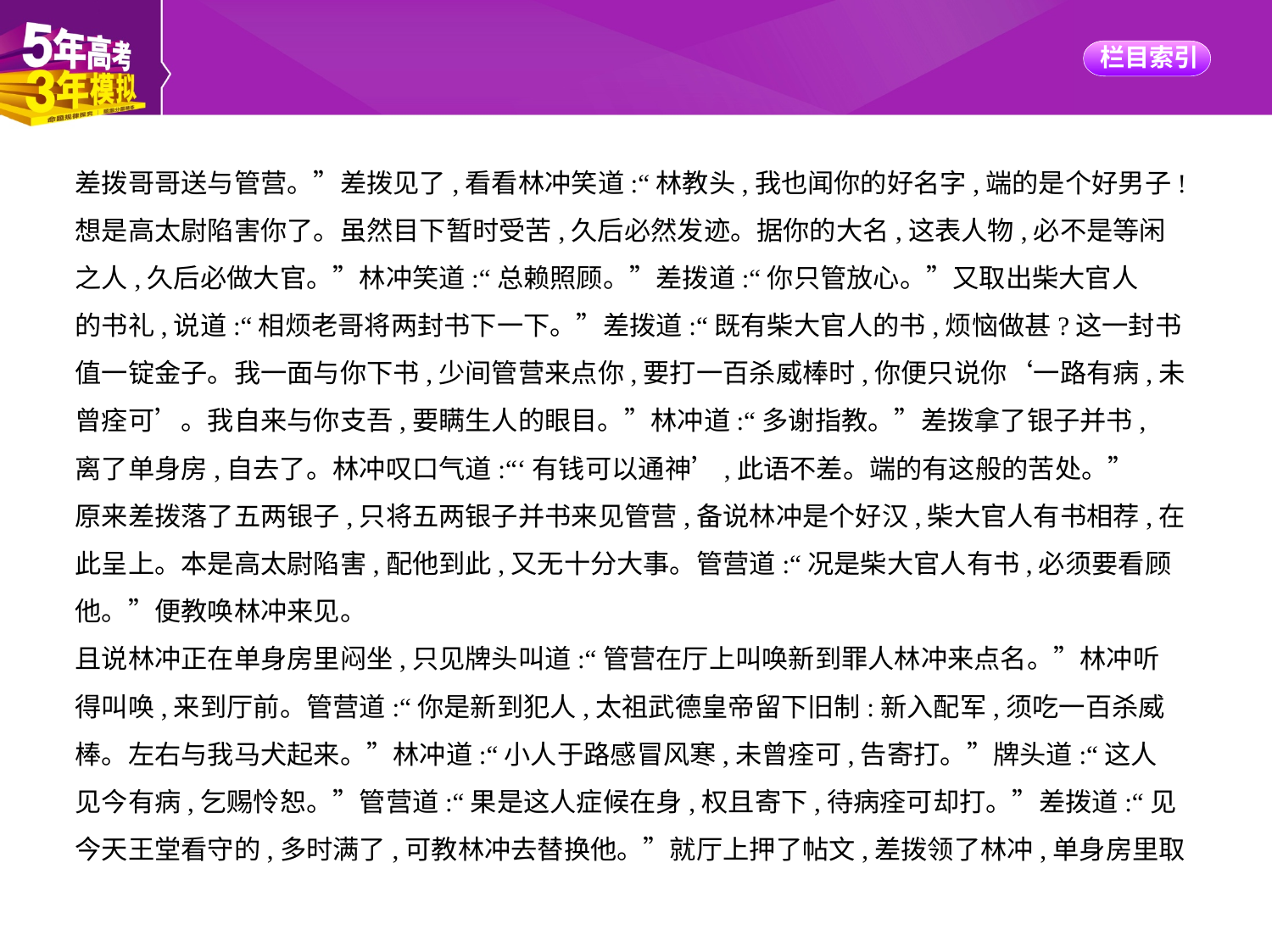

差拨哥哥送与管营。”差拨见了,看看林冲笑道:“林教头,我也闻你的好名字,端的是个好男子!
想是高太尉陷害你了。虽然目下暂时受苦,久后必然发迹。据你的大名,这表人物,必不是等闲
之人,久后必做大官。”林冲笑道:“总赖照顾。”差拨道:“你只管放心。”又取出柴大官人
的书礼,说道:“相烦老哥将两封书下一下。”差拨道:“既有柴大官人的书,烦恼做甚?这一封书
值一锭金子。我一面与你下书,少间管营来点你,要打一百杀威棒时,你便只说你‘一路有病,未
曾痊可’。我自来与你支吾,要瞒生人的眼目。”林冲道:“多谢指教。”差拨拿了银子并书,
离了单身房,自去了。林冲叹口气道:“‘有钱可以通神’,此语不差。端的有这般的苦处。”
原来差拨落了五两银子,只将五两银子并书来见管营,备说林冲是个好汉,柴大官人有书相荐,在
此呈上。本是高太尉陷害,配他到此,又无十分大事。管营道:“况是柴大官人有书,必须要看顾
他。”便教唤林冲来见。
且说林冲正在单身房里闷坐,只见牌头叫道:“管营在厅上叫唤新到罪人林冲来点名。”林冲听
得叫唤,来到厅前。管营道:“你是新到犯人,太祖武德皇帝留下旧制:新入配军,须吃一百杀威
棒。左右与我马犬起来。”林冲道:“小人于路感冒风寒,未曾痊可,告寄打。”牌头道:“这人
见今有病,乞赐怜恕。”管营道:“果是这人症候在身,权且寄下,待病痊可却打。”差拨道:“见
今天王堂看守的,多时满了,可教林冲去替换他。”就厅上押了帖文,差拨领了林冲,单身房里取